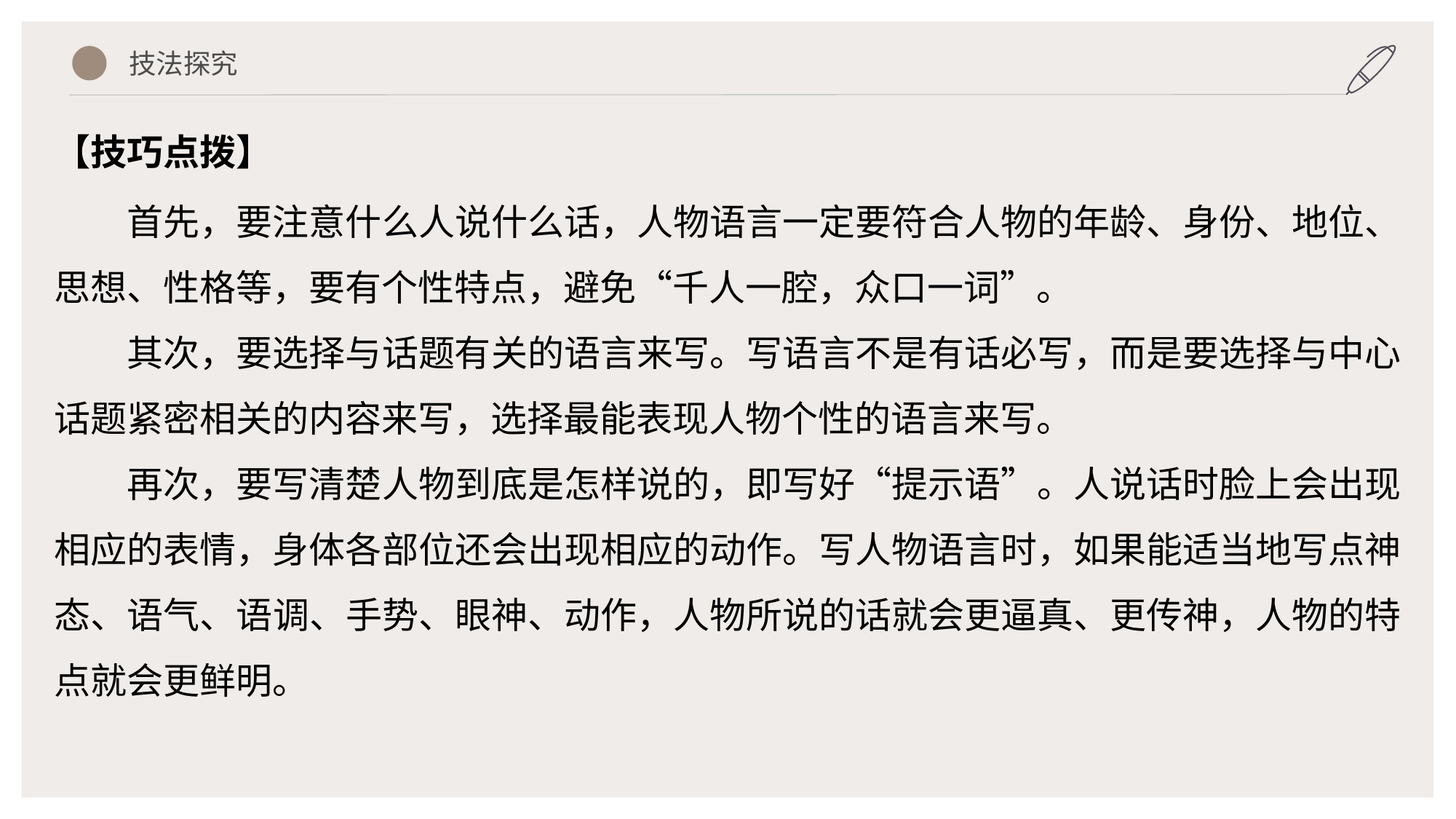

技法探究

【技巧点拨】
首先，要注意什么人说什么话，人物语言一定要符合人物的年龄、身份、地位、思想、性格等，要有个性特点，避免“千人一腔，众口一词”。
其次，要选择与话题有关的语言来写。写语言不是有话必写，而是要选择与中心话题紧密相关的内容来写，选择最能表现人物个性的语言来写。
再次，要写清楚人物到底是怎样说的，即写好“提示语”。人说话时脸上会出现相应的表情，身体各部位还会出现相应的动作。写人物语言时，如果能适当地写点神态、语气、语调、手势、眼神、动作，人物所说的话就会更逼真、更传神，人物的特点就会更鲜明。